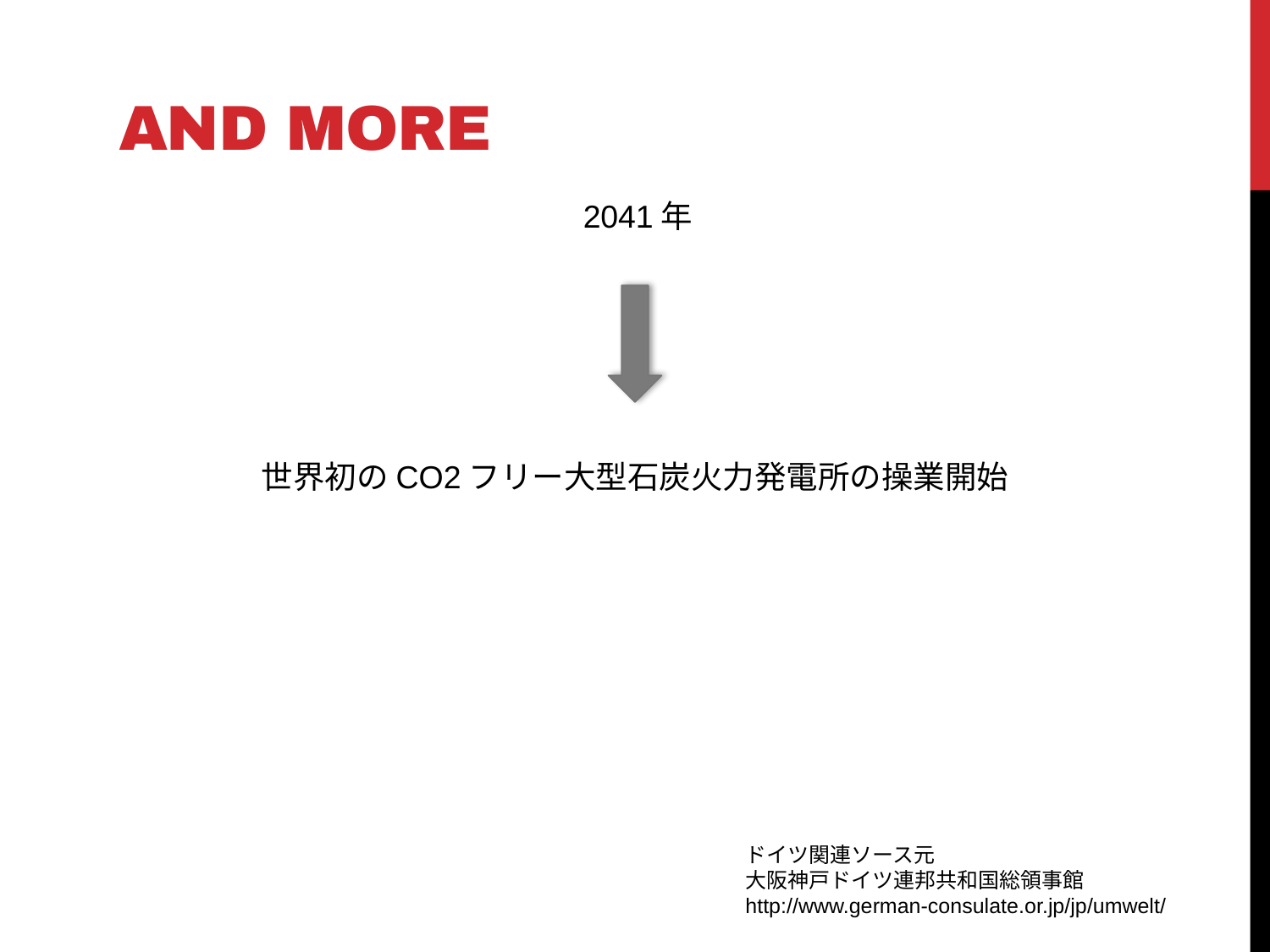

# and more
2041年

世界初のCO2フリー大型石炭火力発電所の操業開始
ドイツ関連ソース元
大阪神戸ドイツ連邦共和国総領事館
http://www.german-consulate.or.jp/jp/umwelt/